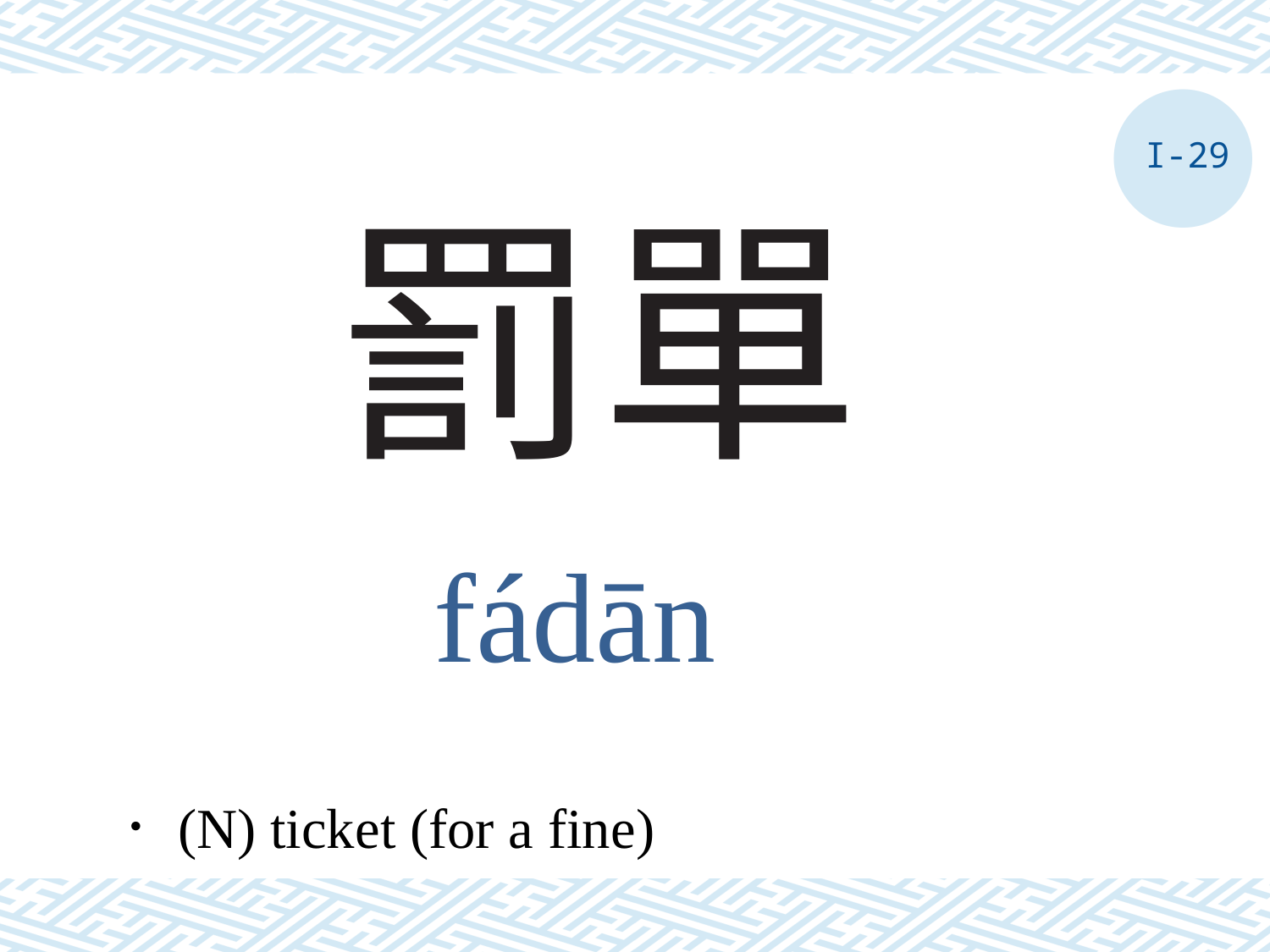

I-29

# 罰單
fádān
．(N) ticket (for a fine)